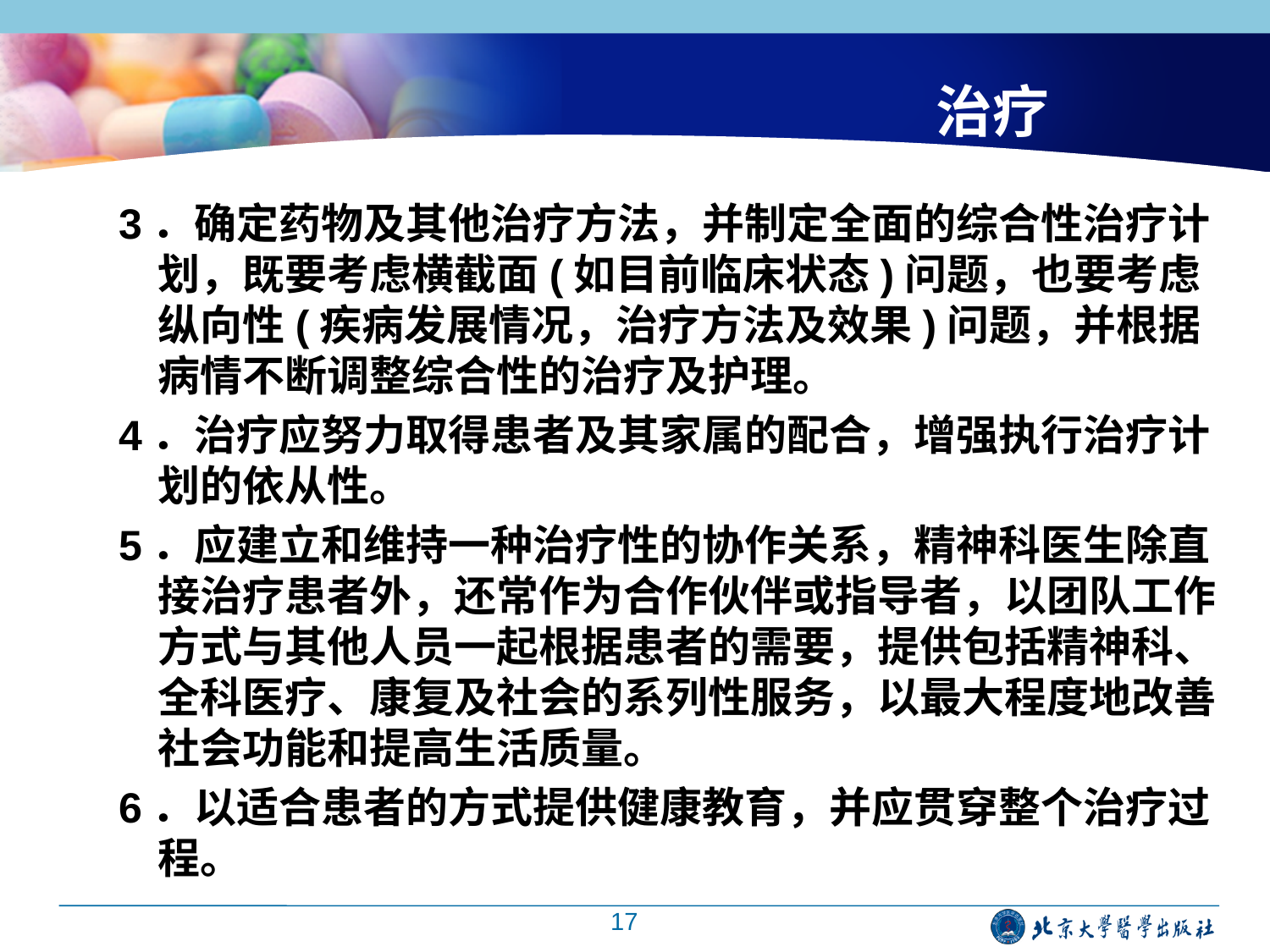

治疗
3．确定药物及其他治疗方法，并制定全面的综合性治疗计划，既要考虑横截面(如目前临床状态)问题，也要考虑纵向性(疾病发展情况，治疗方法及效果)问题，并根据病情不断调整综合性的治疗及护理。
4．治疗应努力取得患者及其家属的配合，增强执行治疗计划的依从性。
5．应建立和维持一种治疗性的协作关系，精神科医生除直接治疗患者外，还常作为合作伙伴或指导者，以团队工作方式与其他人员一起根据患者的需要，提供包括精神科、全科医疗、康复及社会的系列性服务，以最大程度地改善社会功能和提高生活质量。
6．以适合患者的方式提供健康教育，并应贯穿整个治疗过程。

17